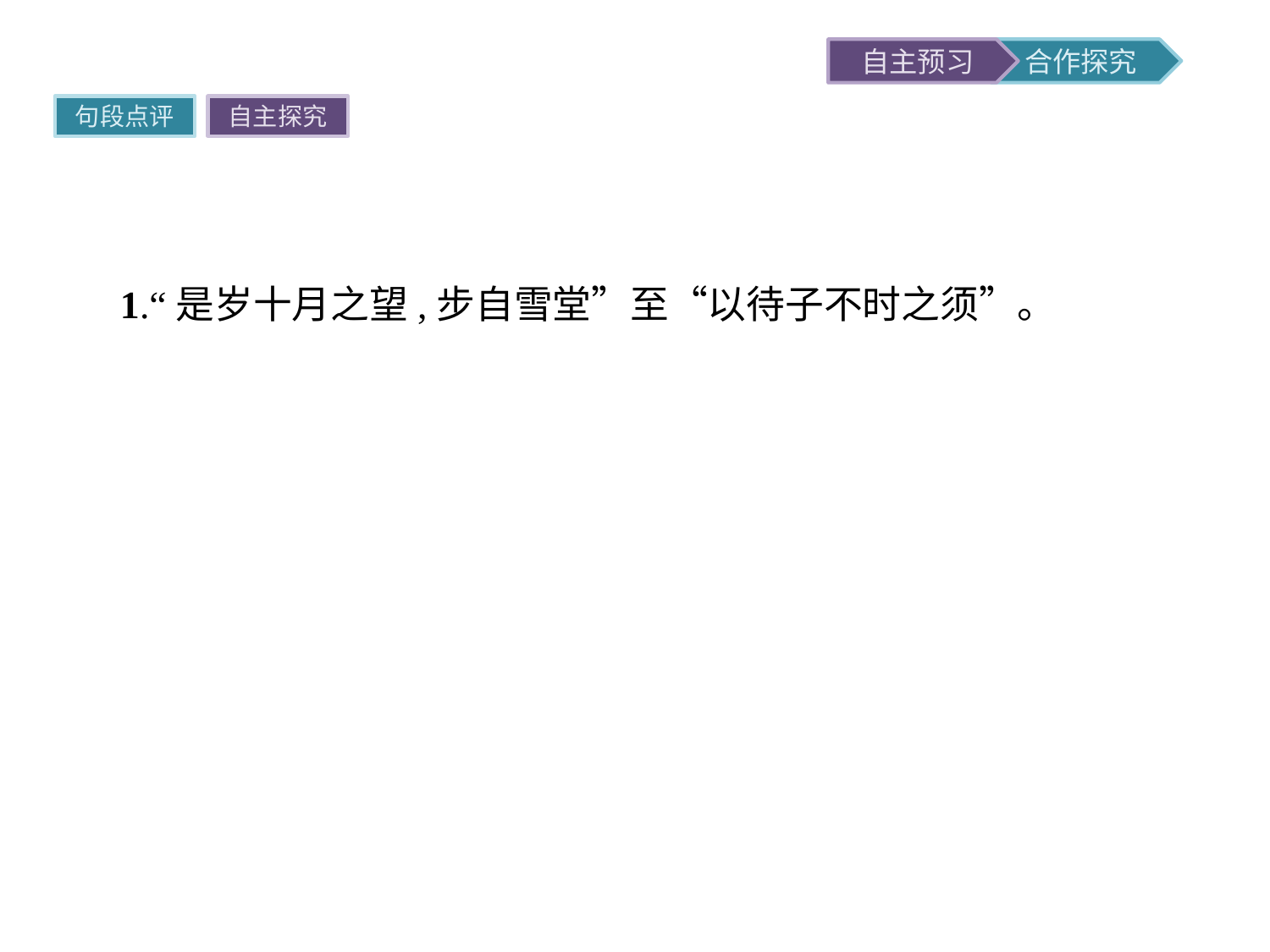

句段点评
自主探究
1.“是岁十月之望,步自雪堂”至“以待子不时之须”。
点评写泛游之前的活动,包括交代泛游时间、行程、同行者以及为泛游所作的准备。写初冬月夜之景与踏月之乐,既隐伏着游兴,又很自然地引出了主客问话。面对着“月白风清”的“如此良夜”,又有良朋、佳肴,再游赤壁已势在必行,不多的几行文字,写了景,叙了事,抒了情,三者融为一体,至此已可转入正文,可东坡却“节外生枝”地又插进“归而谋诸妇”几句,不仅给文章增添了生活气息,而且使整段“铺垫”文字更呈异彩。